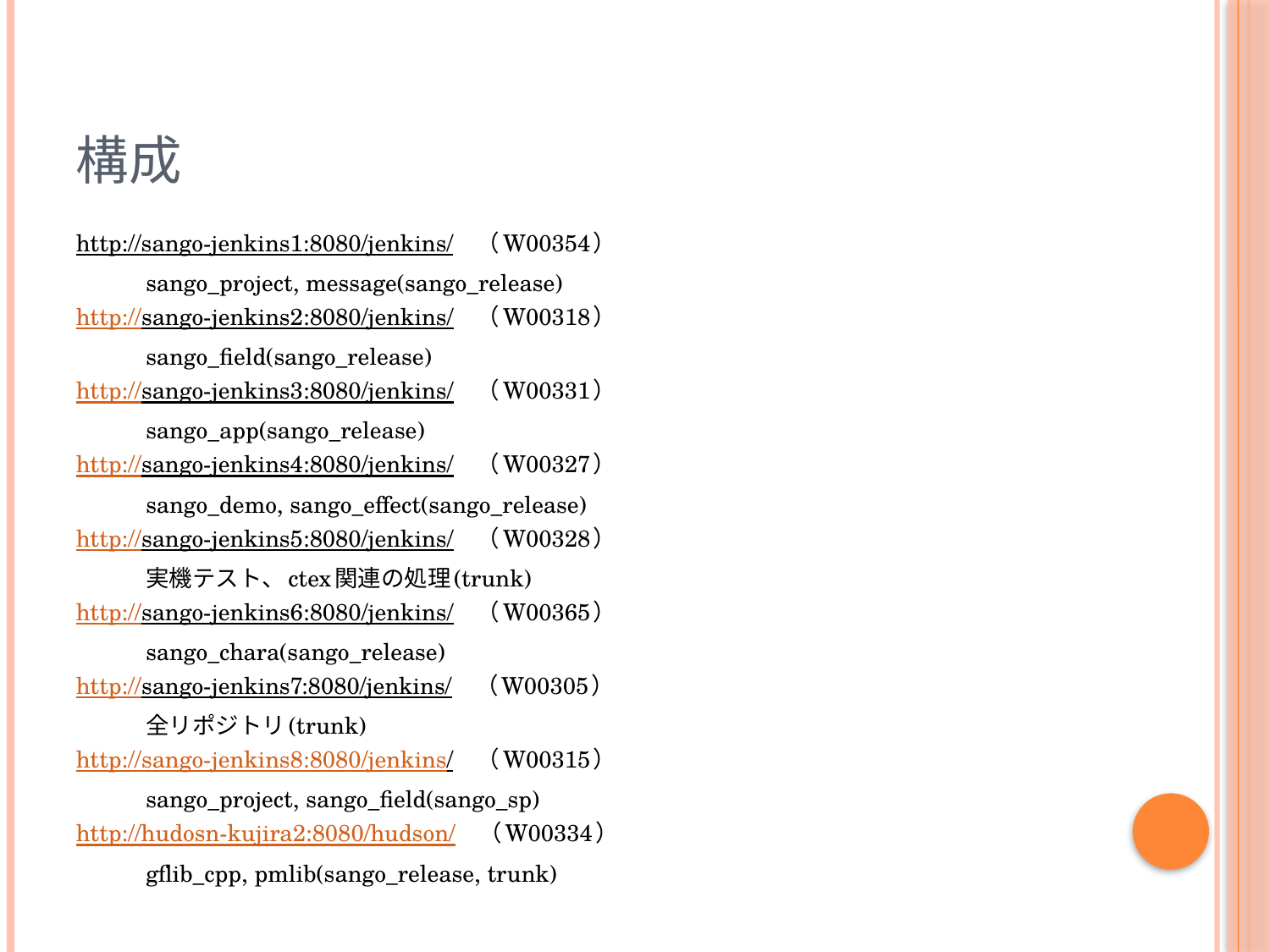

# 構成
http://sango-jenkins1:8080/jenkins/　（W00354）
	sango_project, message(sango_release)
http://sango-jenkins2:8080/jenkins/　（W00318）
	sango_field(sango_release)
http://sango-jenkins3:8080/jenkins/　（W00331）
	sango_app(sango_release)
http://sango-jenkins4:8080/jenkins/　（W00327）
	sango_demo, sango_effect(sango_release)
http://sango-jenkins5:8080/jenkins/　（W00328）
	実機テスト、ctex関連の処理(trunk)
http://sango-jenkins6:8080/jenkins/　（W00365）
	sango_chara(sango_release)
http://sango-jenkins7:8080/jenkins/　（W00305）
	全リポジトリ(trunk)
http://sango-jenkins8:8080/jenkins/　（W00315）
	sango_project, sango_field(sango_sp)
http://hudosn-kujira2:8080/hudson/　（W00334）
	gflib_cpp, pmlib(sango_release, trunk)